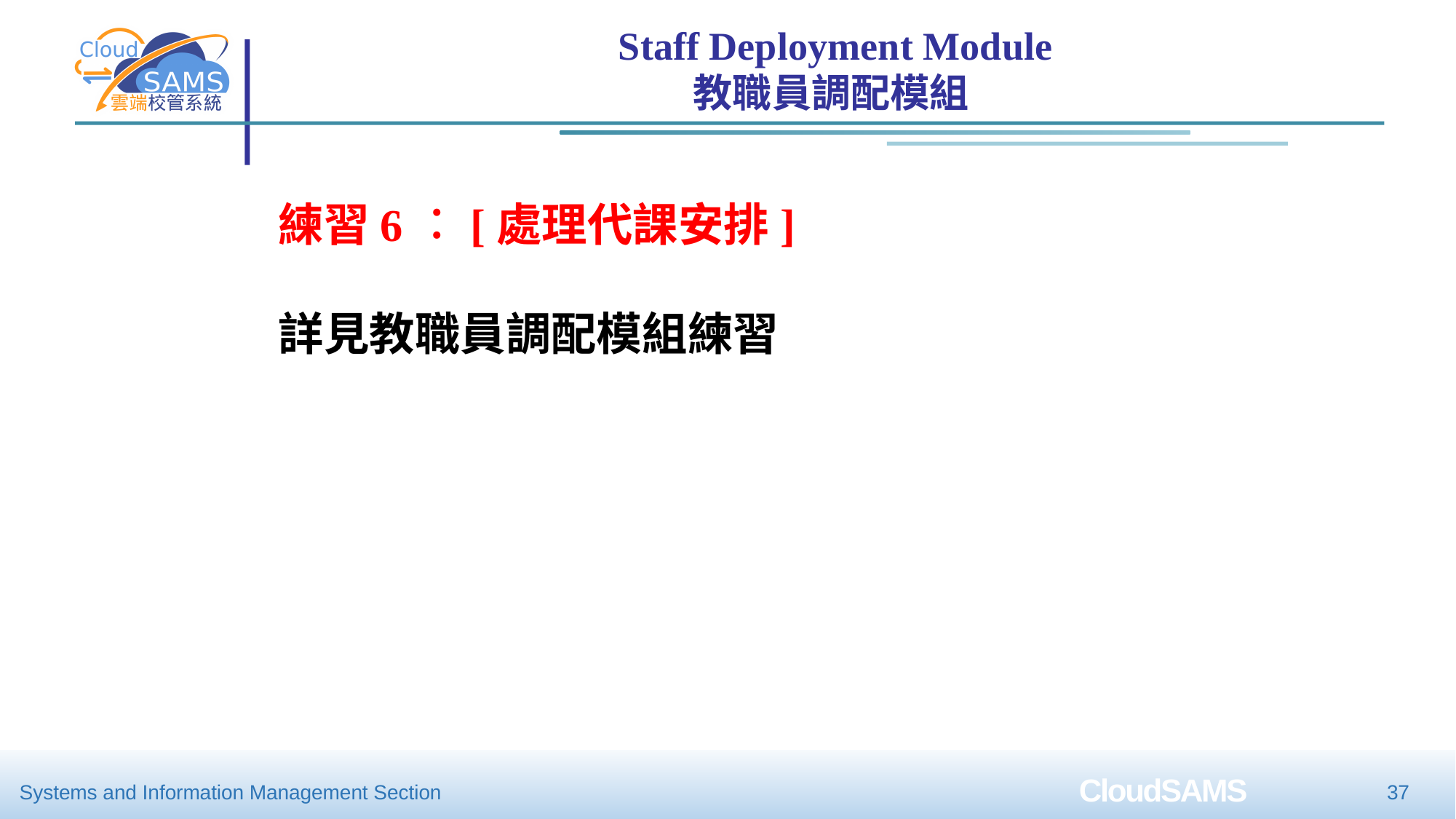

Staff Deployment Module
教職員調配模組
練習6︰[處理代課安排]

詳見教職員調配模組練習
37